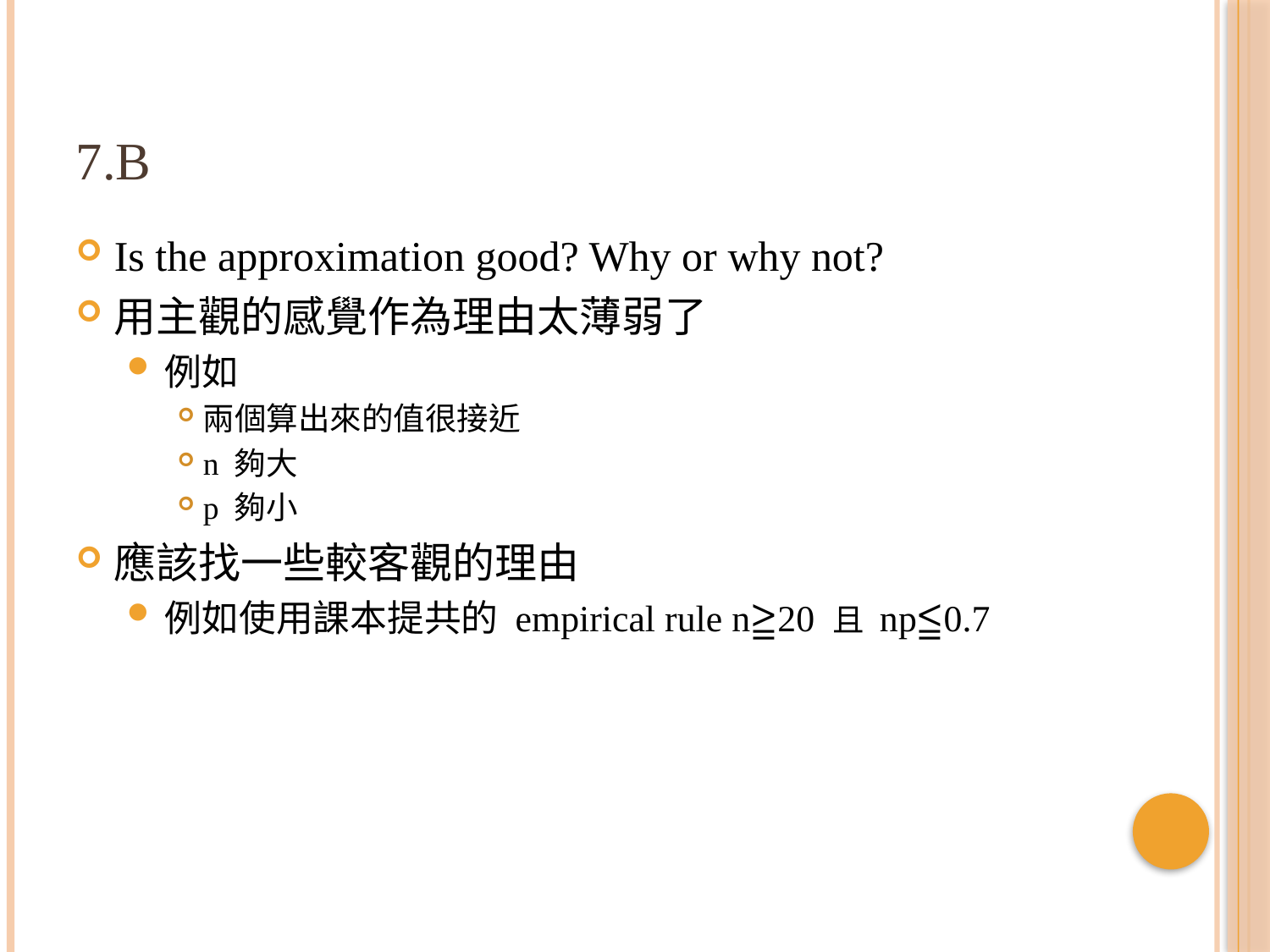

# 7.b
Is the approximation good? Why or why not?
用主觀的感覺作為理由太薄弱了
例如
兩個算出來的值很接近
n 夠大
p 夠小
應該找一些較客觀的理由
例如使用課本提共的 empirical rule n≧20 且 np≦0.7